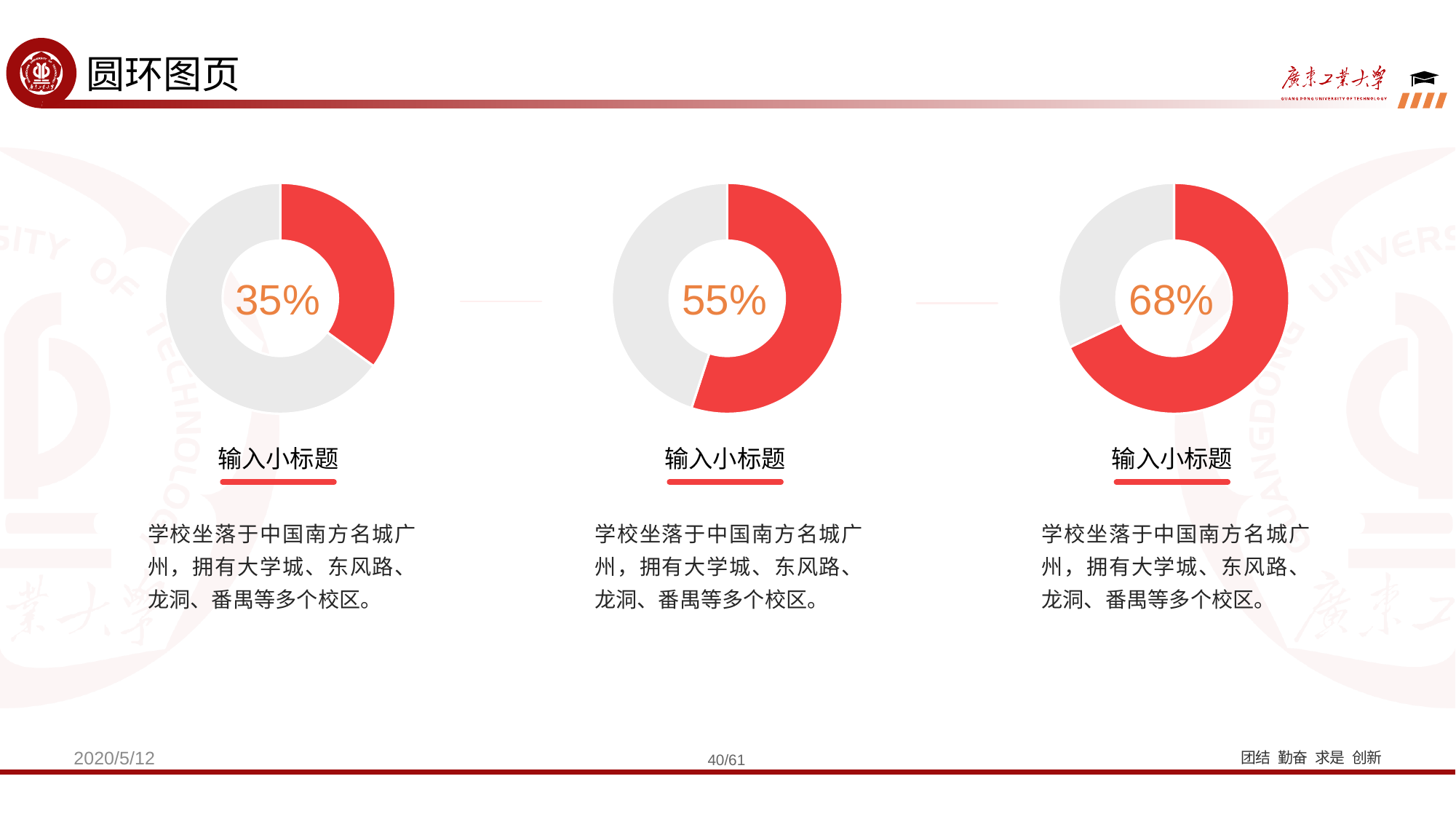

圆环图页

### Chart

| Category | 销售额 |
|---|---|
| 第一季度 | 0.35 |
| 第二季度 | 0.65 |

### Chart

| Category | 销售额 |
|---|---|
| 第一季度 | 0.55 |
| 第二季度 | 0.45 |

### Chart

| Category | 销售额 |
|---|---|
| 第一季度 | 0.68 |
| 第二季度 | 0.32 |
35%
55%
68%
输入小标题
学校坐落于中国南方名城广州，拥有大学城、东风路、龙洞、番禺等多个校区。
输入小标题
学校坐落于中国南方名城广州，拥有大学城、东风路、龙洞、番禺等多个校区。
输入小标题
学校坐落于中国南方名城广州，拥有大学城、东风路、龙洞、番禺等多个校区。